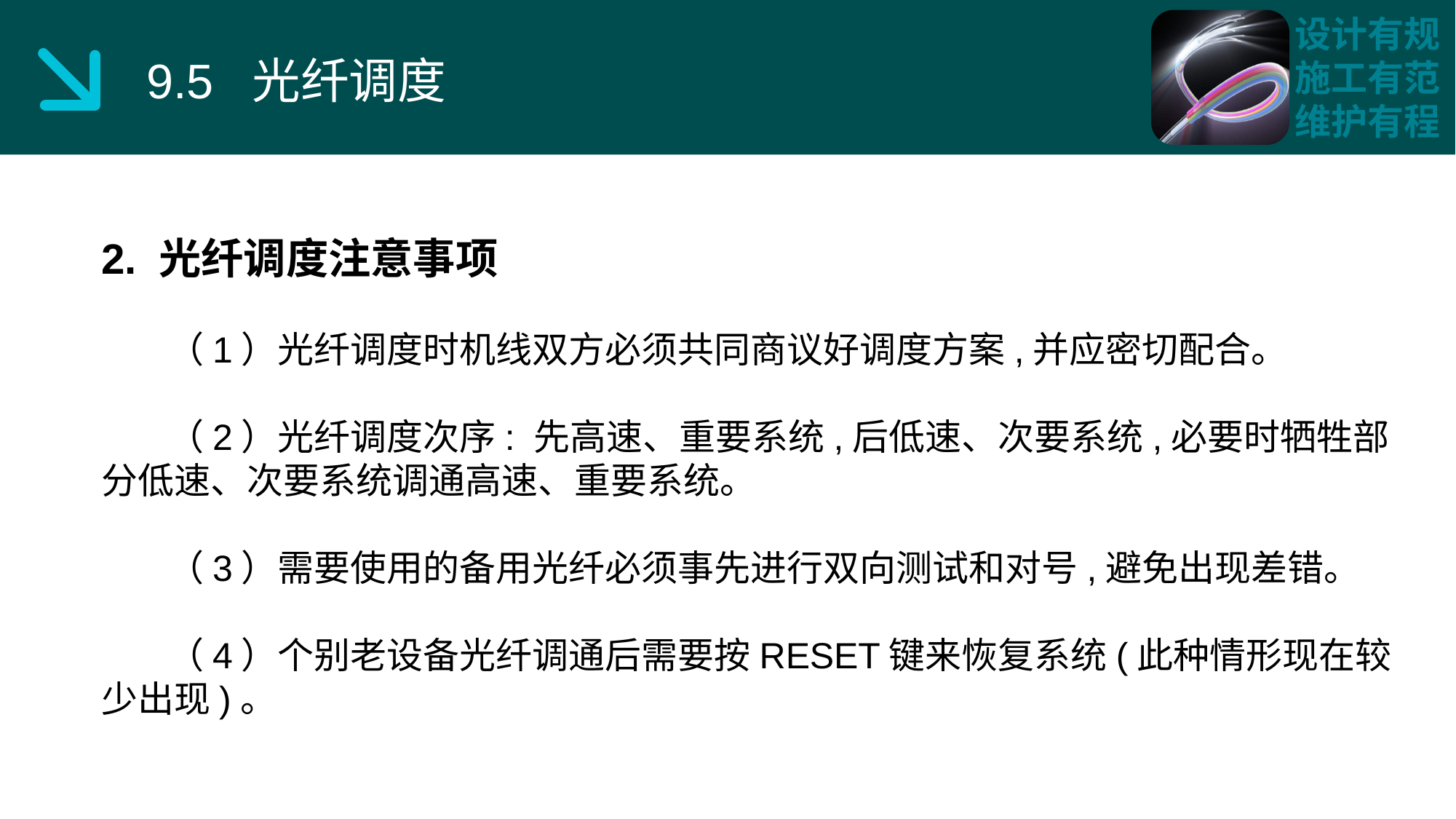

9.5  光纤调度

2. 光纤调度注意事项

       （1）光纤调度时机线双方必须共同商议好调度方案,并应密切配合。

       （2）光纤调度次序: 先高速、重要系统,后低速、次要系统,必要时牺牲部分低速、次要系统调通高速、重要系统。

       （3）需要使用的备用光纤必须事先进行双向测试和对号,避免出现差错。

       （4）个别老设备光纤调通后需要按RESET键来恢复系统(此种情形现在较少出现)。